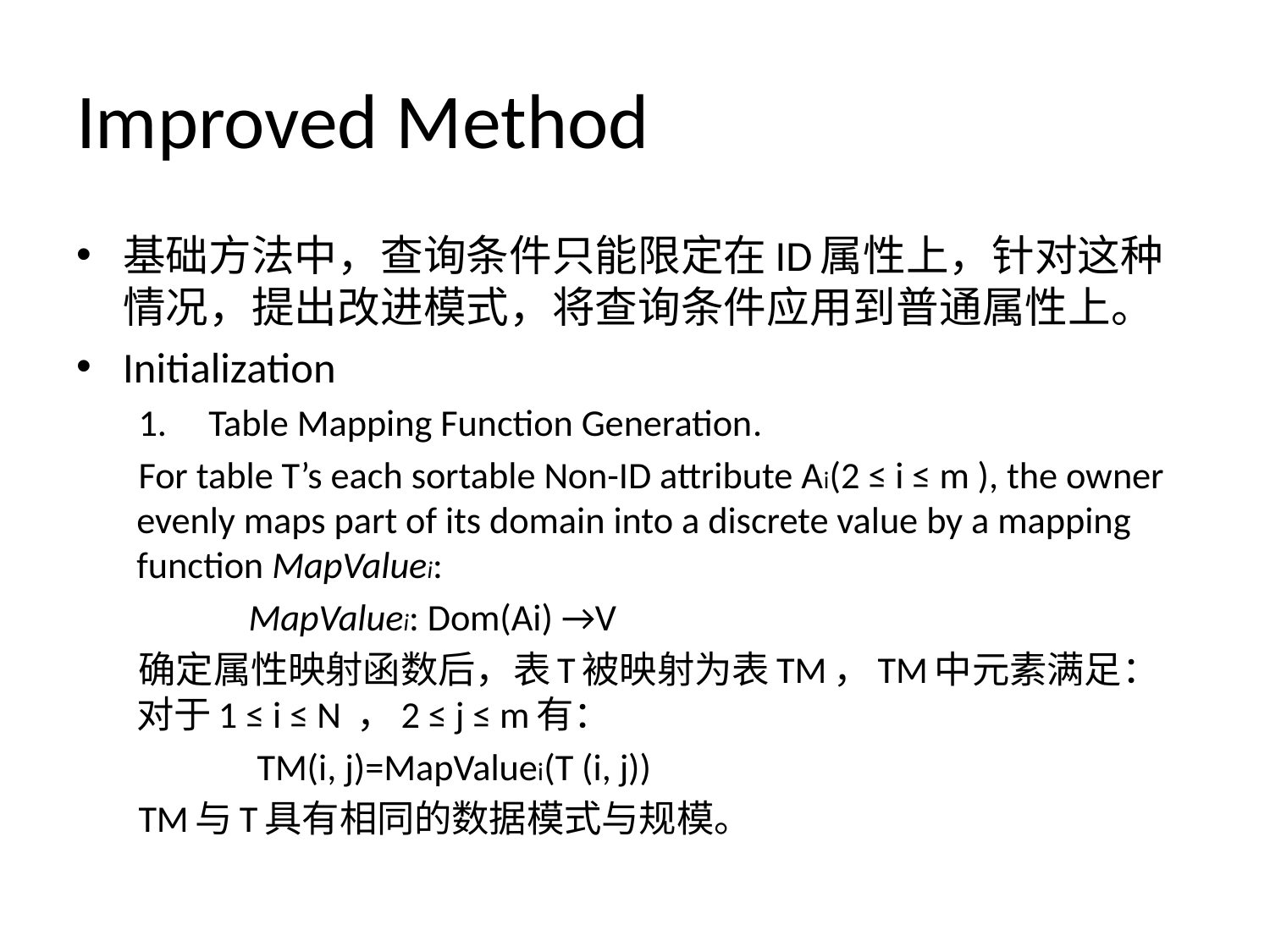

# Improved Method
基础方法中，查询条件只能限定在ID属性上，针对这种情况，提出改进模式，将查询条件应用到普通属性上。
Initialization
Table Mapping Function Generation.
For table T’s each sortable Non-ID attribute Ai(2 ≤ i ≤ m ), the owner evenly maps part of its domain into a discrete value by a mapping function MapValuei:
             MapValuei: Dom(Ai) →V
确定属性映射函数后，表T被映射为表TM，TM中元素满足：对于1 ≤ i ≤ N ，2 ≤ j ≤ m有：
              TM(i, j)=MapValuei(T (i, j))
TM与T具有相同的数据模式与规模。